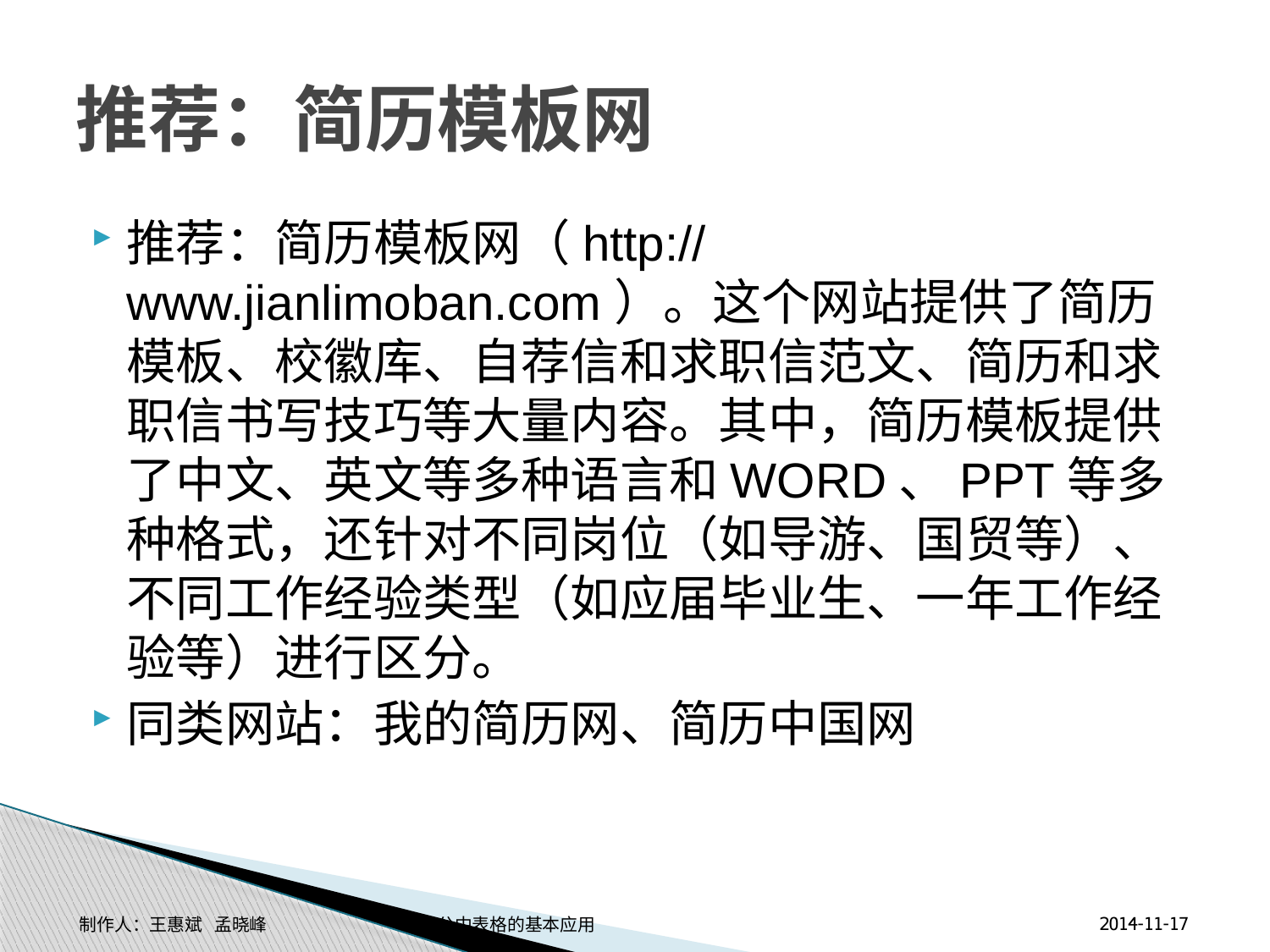

# 推荐：简历模板网
推荐：简历模板网（http://www.jianlimoban.com）。这个网站提供了简历模板、校徽库、自荐信和求职信范文、简历和求职信书写技巧等大量内容。其中，简历模板提供了中文、英文等多种语言和WORD、PPT等多种格式，还针对不同岗位（如导游、国贸等）、不同工作经验类型（如应届毕业生、一年工作经验等）进行区分。
同类网站：我的简历网、简历中国网
2014-11-17
制作人：王惠斌   孟晓峰                                      办公中表格的基本应用